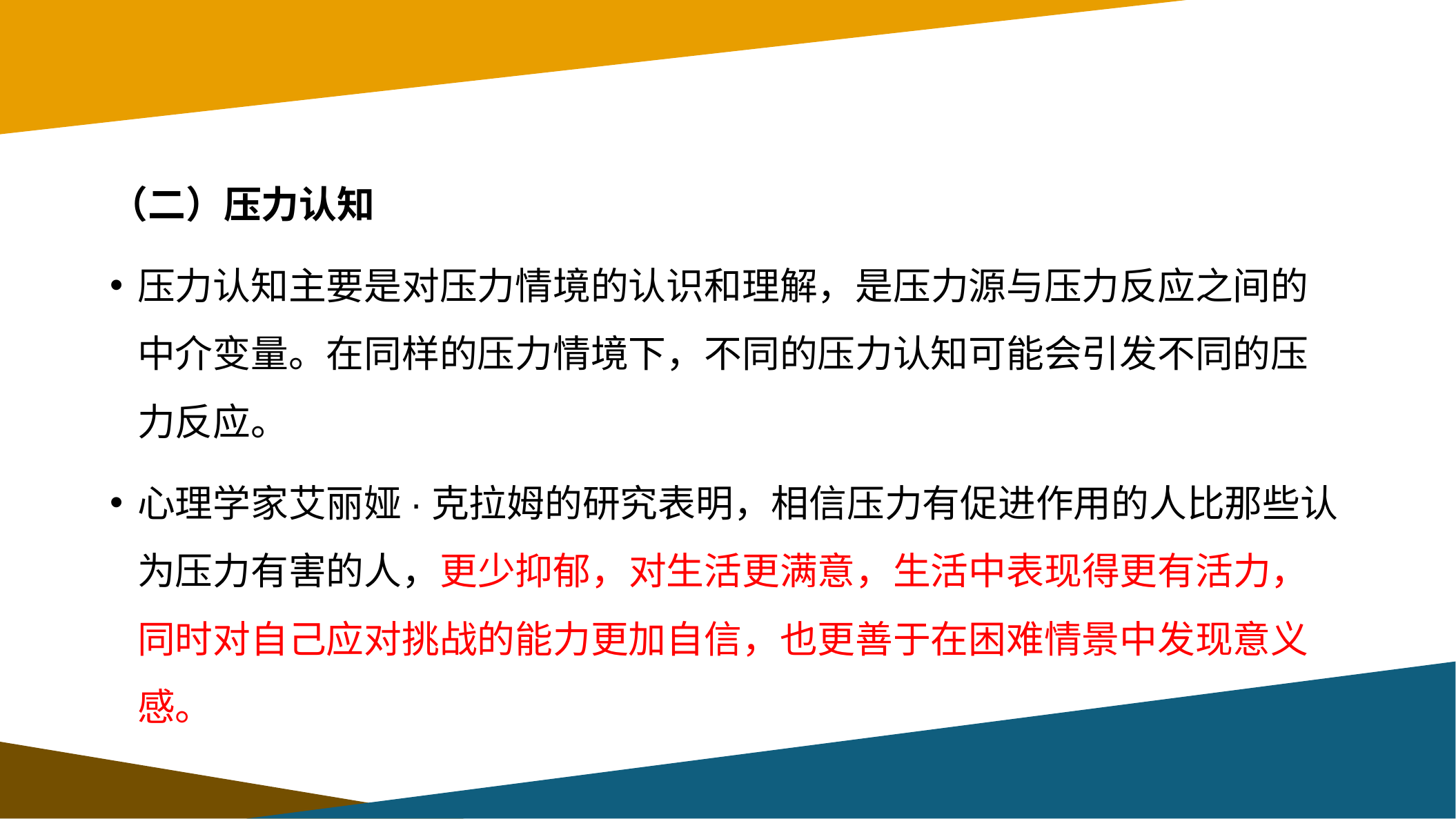

（二）压力认知
压力认知主要是对压力情境的认识和理解，是压力源与压力反应之间的中介变量。在同样的压力情境下，不同的压力认知可能会引发不同的压力反应。
心理学家艾丽娅·克拉姆的研究表明，相信压力有促进作用的人比那些认为压力有害的人，更少抑郁，对生活更满意，生活中表现得更有活力，同时对自己应对挑战的能力更加自信，也更善于在困难情景中发现意义感。